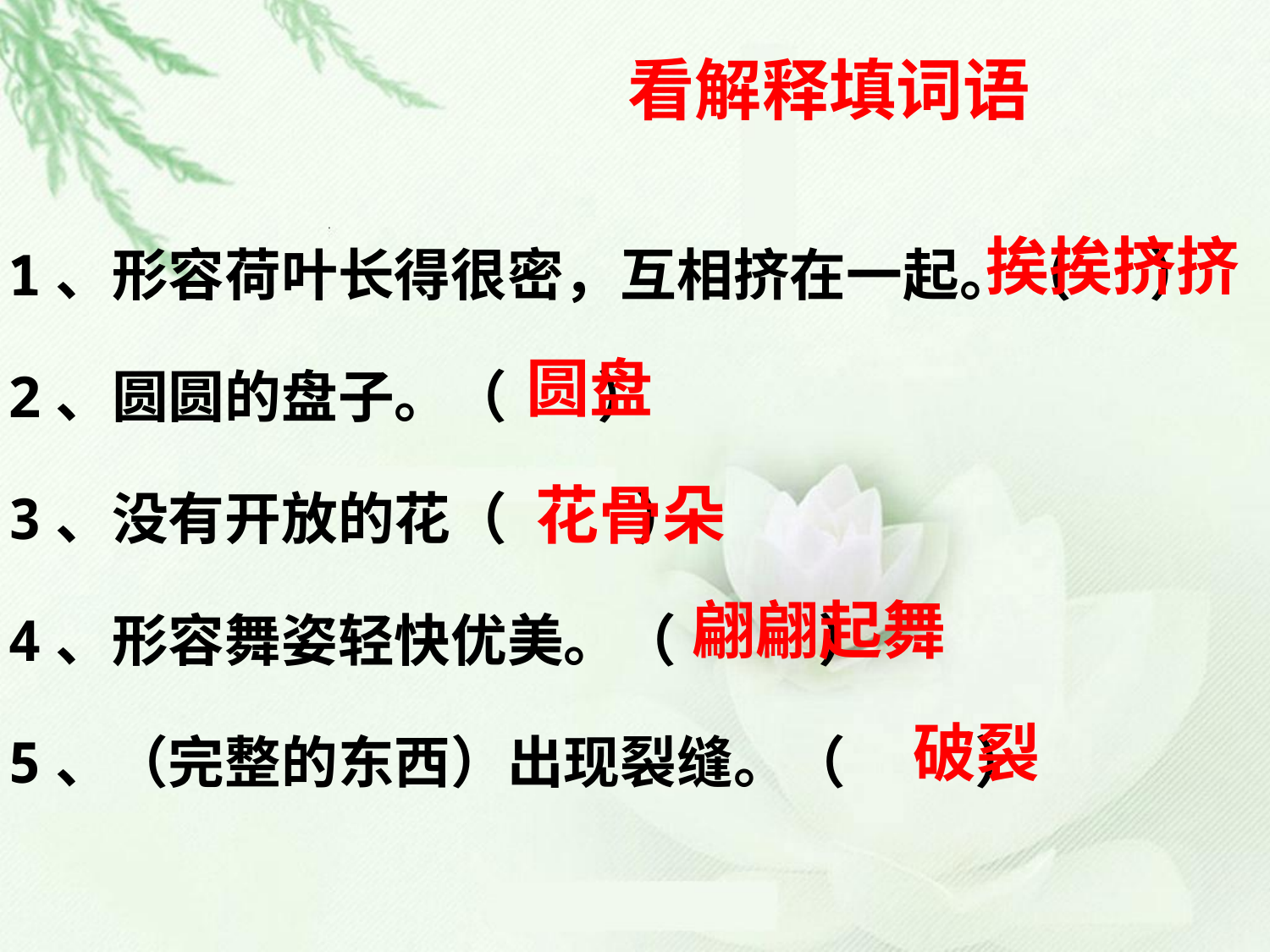

看解释填词语
1、形容荷叶长得很密，互相挤在一起。（      ）
2、圆圆的盘子。（       ）
3、没有开放的花（          ）
4、形容舞姿轻快优美。（           ）
5、（完整的东西）出现裂缝。（          ）
挨挨挤挤
圆盘
花骨朵
翩翩起舞
破裂